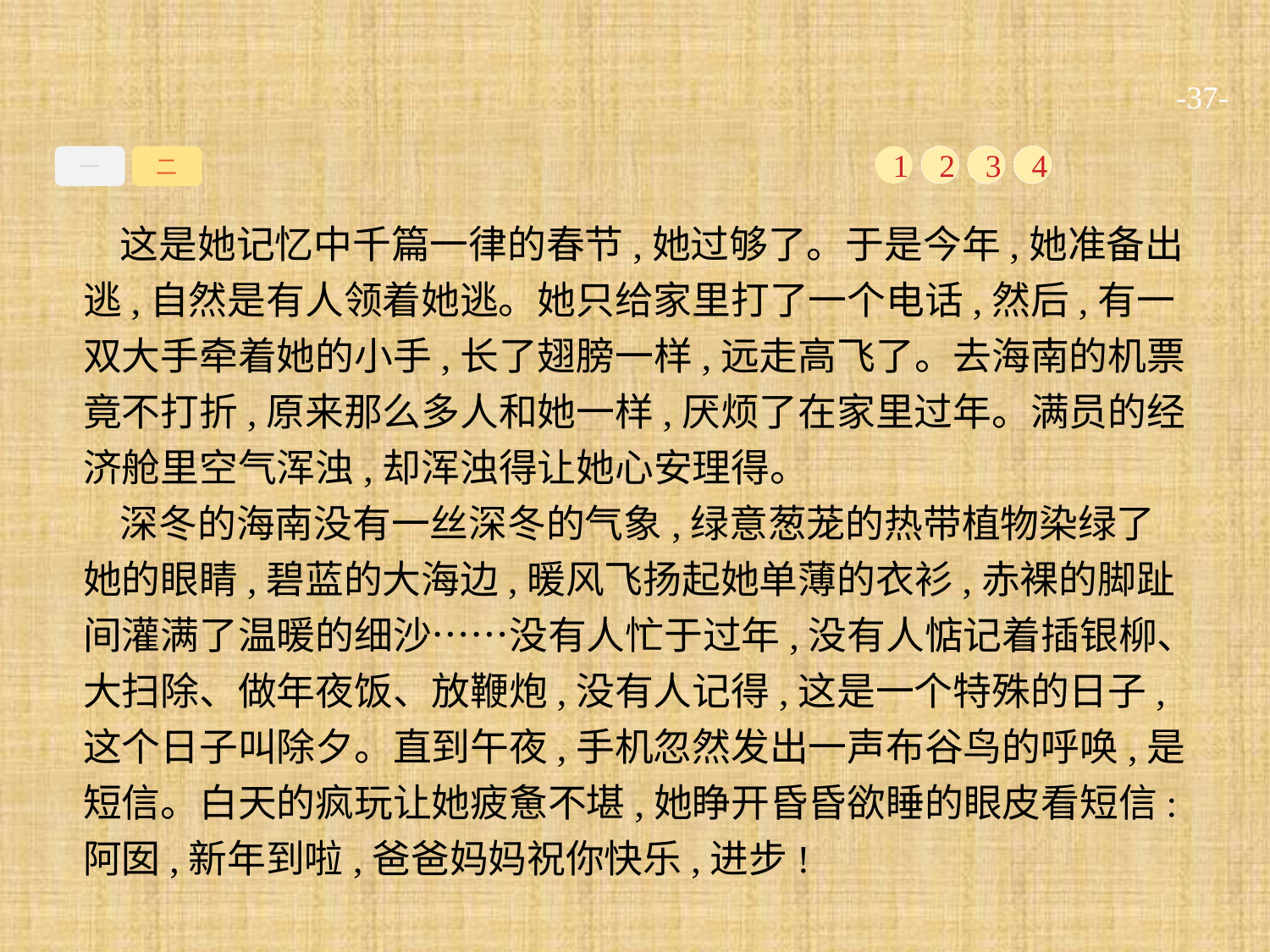

-37-
一
二
1
2
3
4
这是她记忆中千篇一律的春节,她过够了。于是今年,她准备出逃,自然是有人领着她逃。她只给家里打了一个电话,然后,有一双大手牵着她的小手,长了翅膀一样,远走高飞了。去海南的机票竟不打折,原来那么多人和她一样,厌烦了在家里过年。满员的经济舱里空气浑浊,却浑浊得让她心安理得。
深冬的海南没有一丝深冬的气象,绿意葱茏的热带植物染绿了她的眼睛,碧蓝的大海边,暖风飞扬起她单薄的衣衫,赤裸的脚趾间灌满了温暖的细沙……没有人忙于过年,没有人惦记着插银柳、大扫除、做年夜饭、放鞭炮,没有人记得,这是一个特殊的日子,这个日子叫除夕。直到午夜,手机忽然发出一声布谷鸟的呼唤,是短信。白天的疯玩让她疲惫不堪,她睁开昏昏欲睡的眼皮看短信:阿囡,新年到啦,爸爸妈妈祝你快乐,进步!